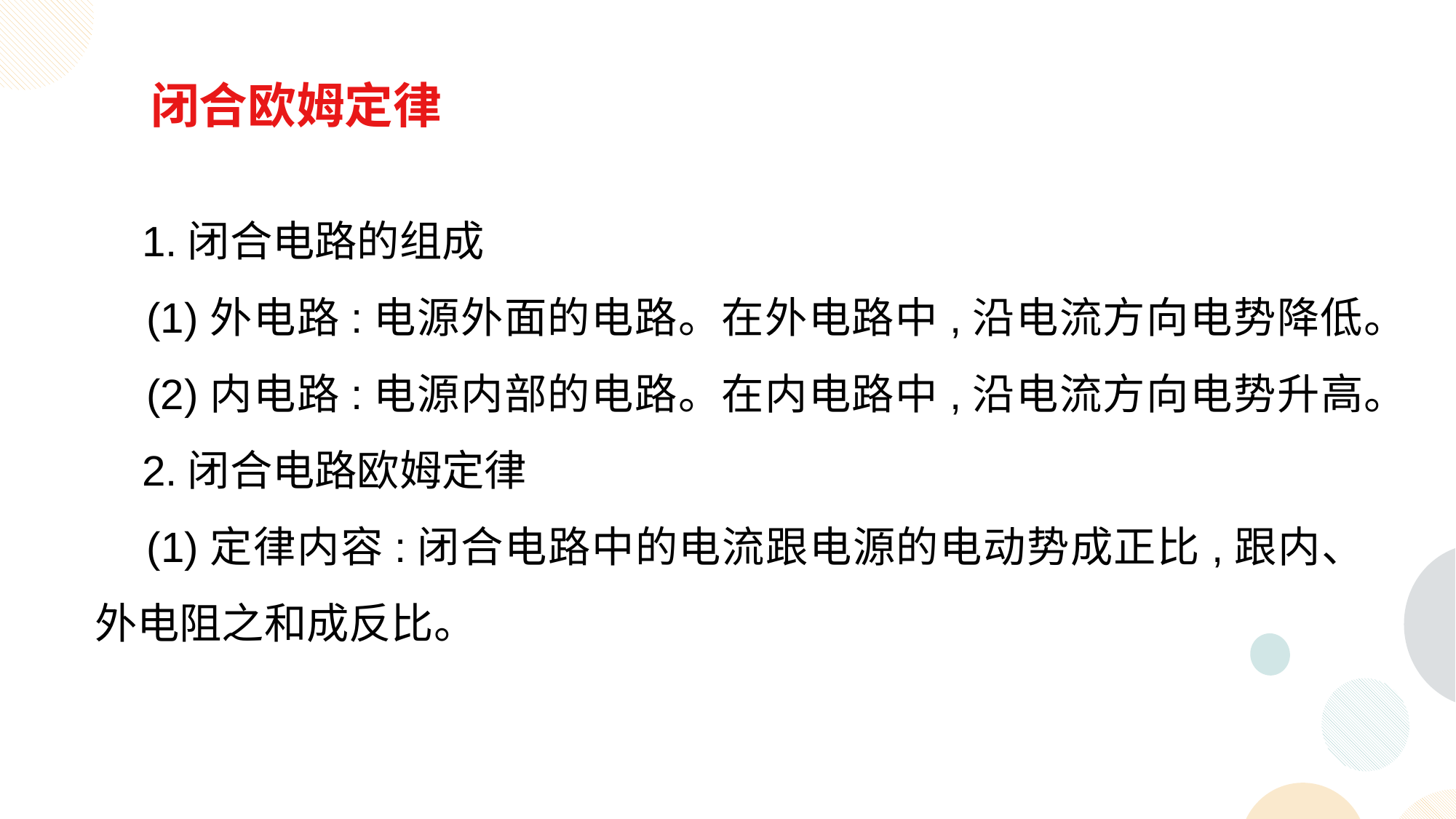

闭合欧姆定律
    1.闭合电路的组成
    (1)外电路:电源外面的电路。在外电路中,沿电流方向电势降低。
    (2)内电路:电源内部的电路。在内电路中,沿电流方向电势升高。
    2.闭合电路欧姆定律
    (1)定律内容:闭合电路中的电流跟电源的电动势成正比,跟内、外电阻之和成反比。